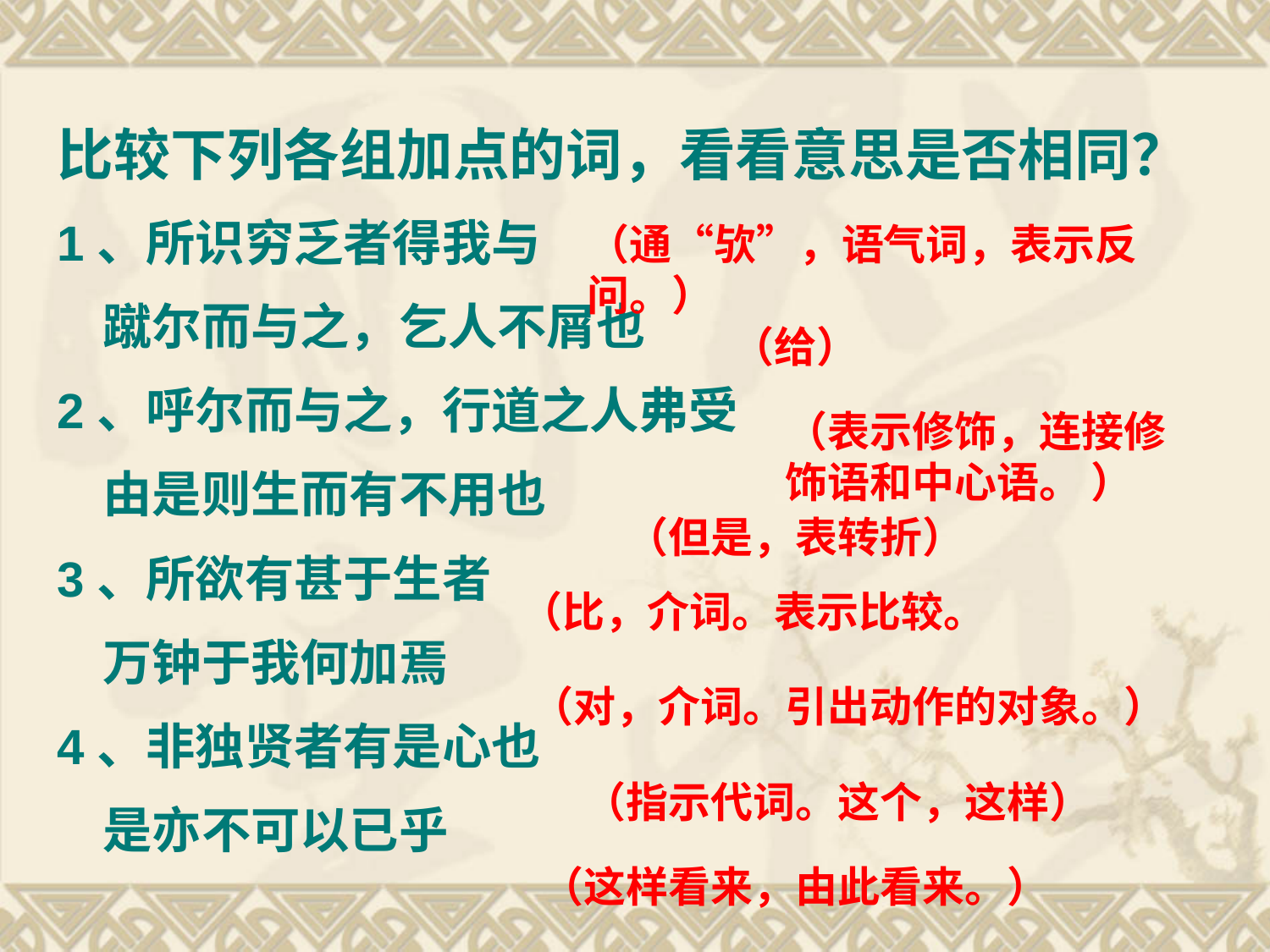

比较下列各组加点的词，看看意思是否相同？
1、所识穷乏者得我与
   蹴尔而与之，乞人不屑也
2、呼尔而与之，行道之人弗受
   由是则生而有不用也
3、所欲有甚于生者
   万钟于我何加焉
4、非独贤者有是心也
   是亦不可以已乎

（通“欤”，语气词，表示反问。）
（给）
（表示修饰，连接修饰语和中心语。 ）
（但是，表转折）
（比，介词。表示比较。
（对，介词。引出动作的对象。）
（指示代词。这个，这样）
（这样看来，由此看来。）